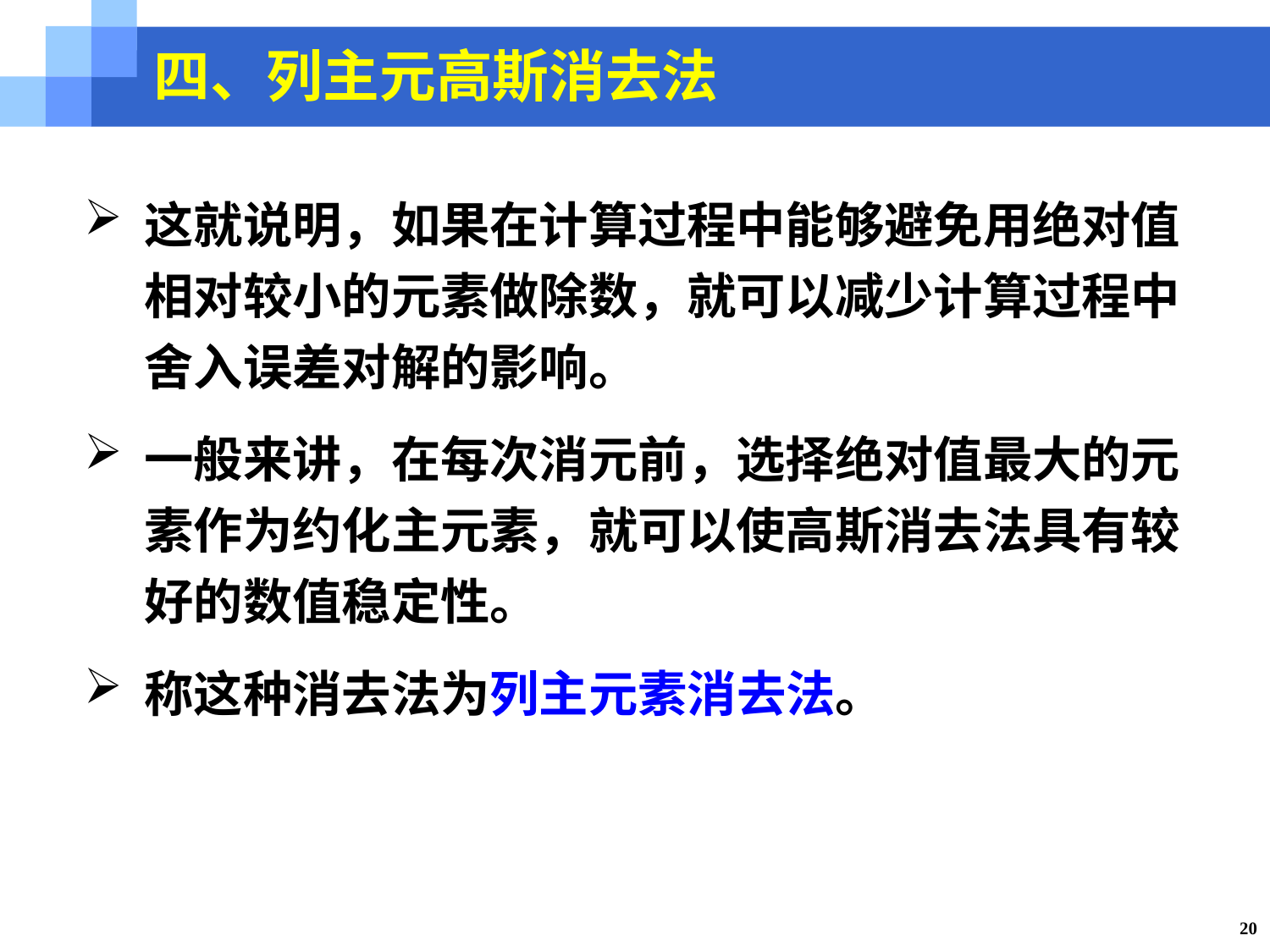

四、列主元高斯消去法
这就说明，如果在计算过程中能够避免用绝对值相对较小的元素做除数，就可以减少计算过程中舍入误差对解的影响。
一般来讲，在每次消元前，选择绝对值最大的元素作为约化主元素，就可以使高斯消去法具有较好的数值稳定性。
称这种消去法为列主元素消去法。
20